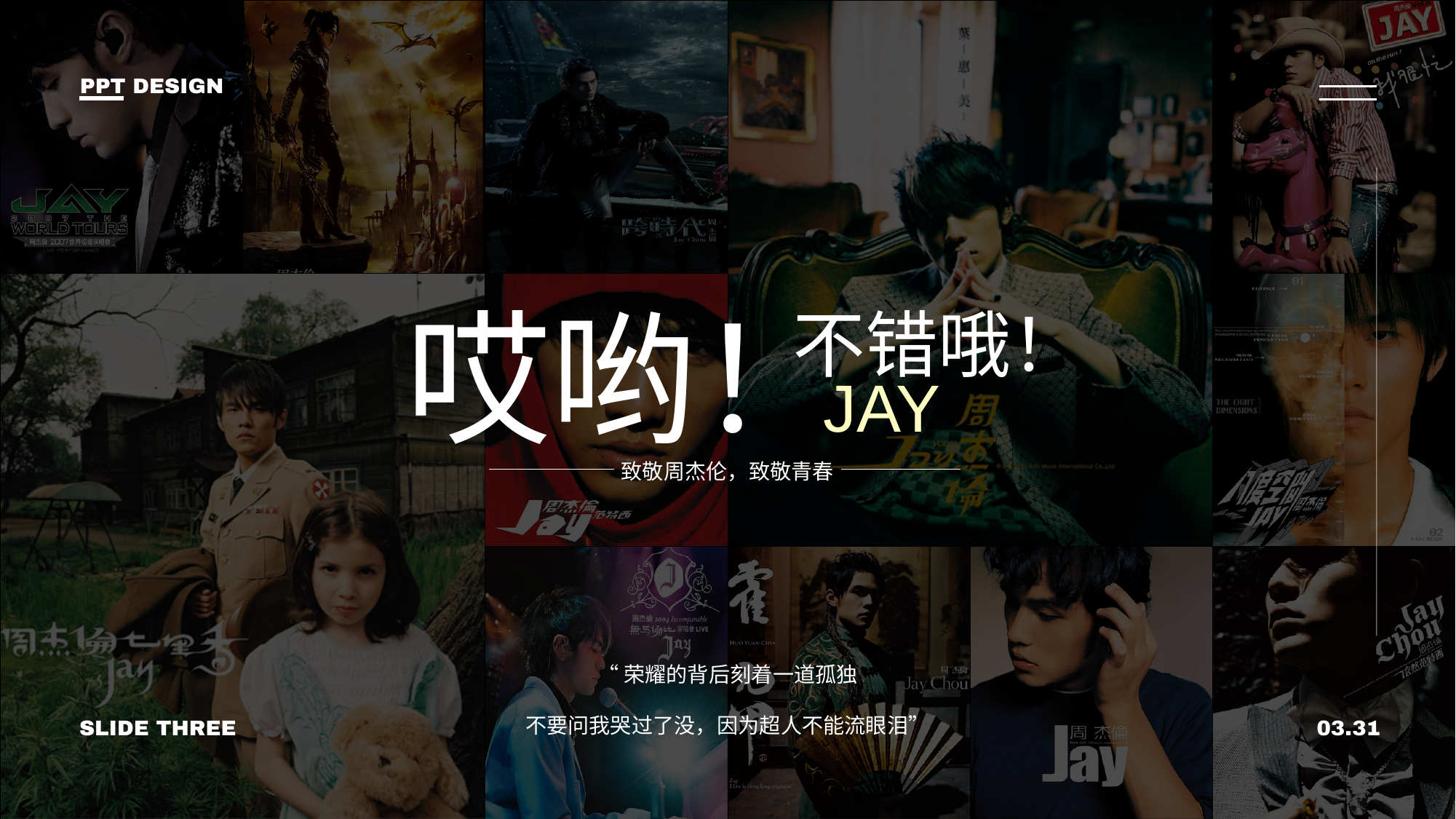

|  |  |  |  |  |  |
| --- | --- | --- | --- | --- | --- |
|  |  |  |  |  |  |
|  |  |  |  |  |  |

PPT DESIGN
哎哟！
不错哦！
JAY
致敬周杰伦，致敬青春
“荣耀的背后刻着一道孤独
不要问我哭过了没，因为超人不能流眼泪”
03.31
SLIDE THREE